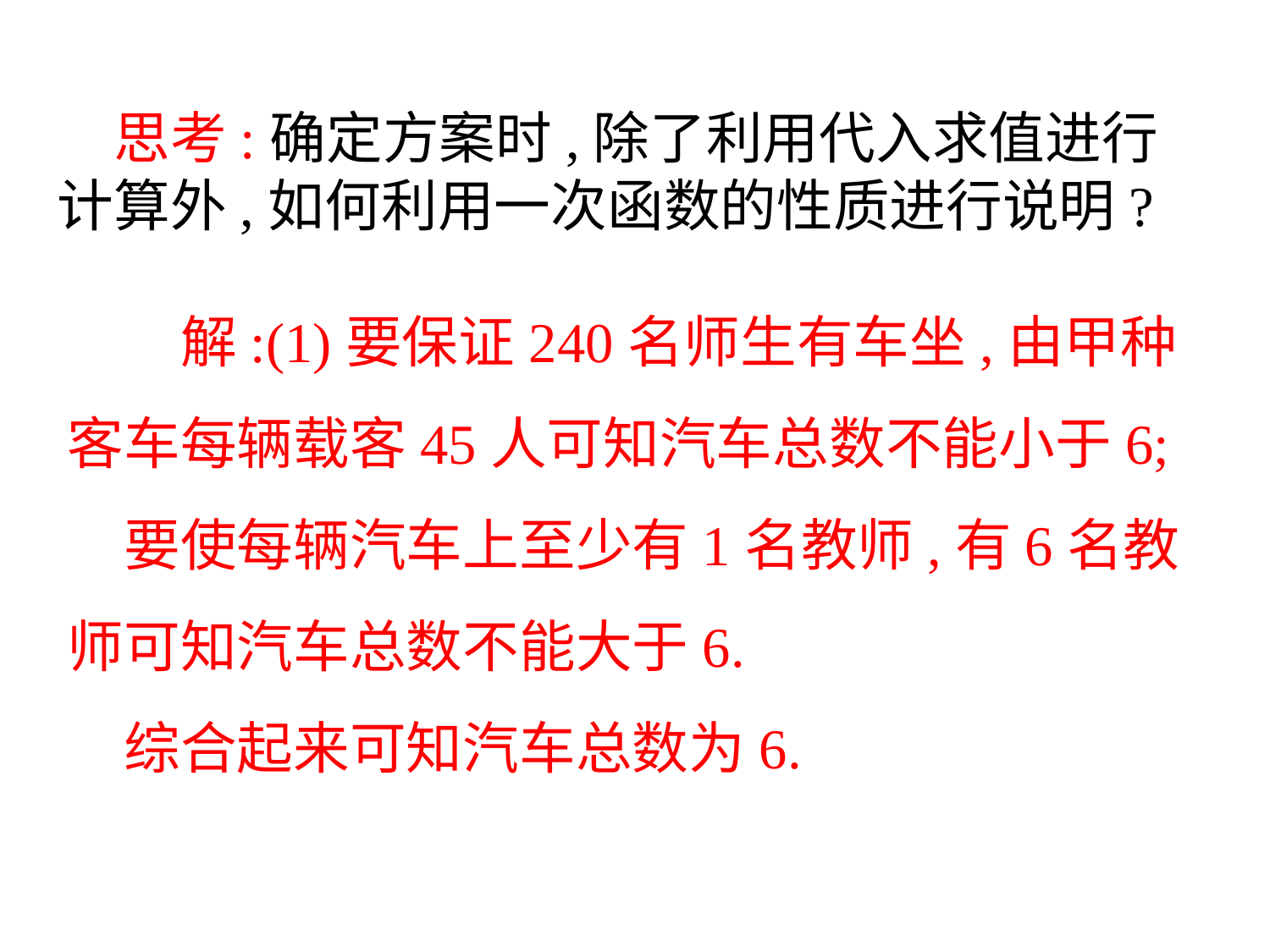

思考:确定方案时,除了利用代入求值进行计算外,如何利用一次函数的性质进行说明?
　　解:(1)要保证240名师生有车坐,由甲种客车每辆载客45人可知汽车总数不能小于6;
　要使每辆汽车上至少有1名教师,有6名教师可知汽车总数不能大于6.
　综合起来可知汽车总数为6.